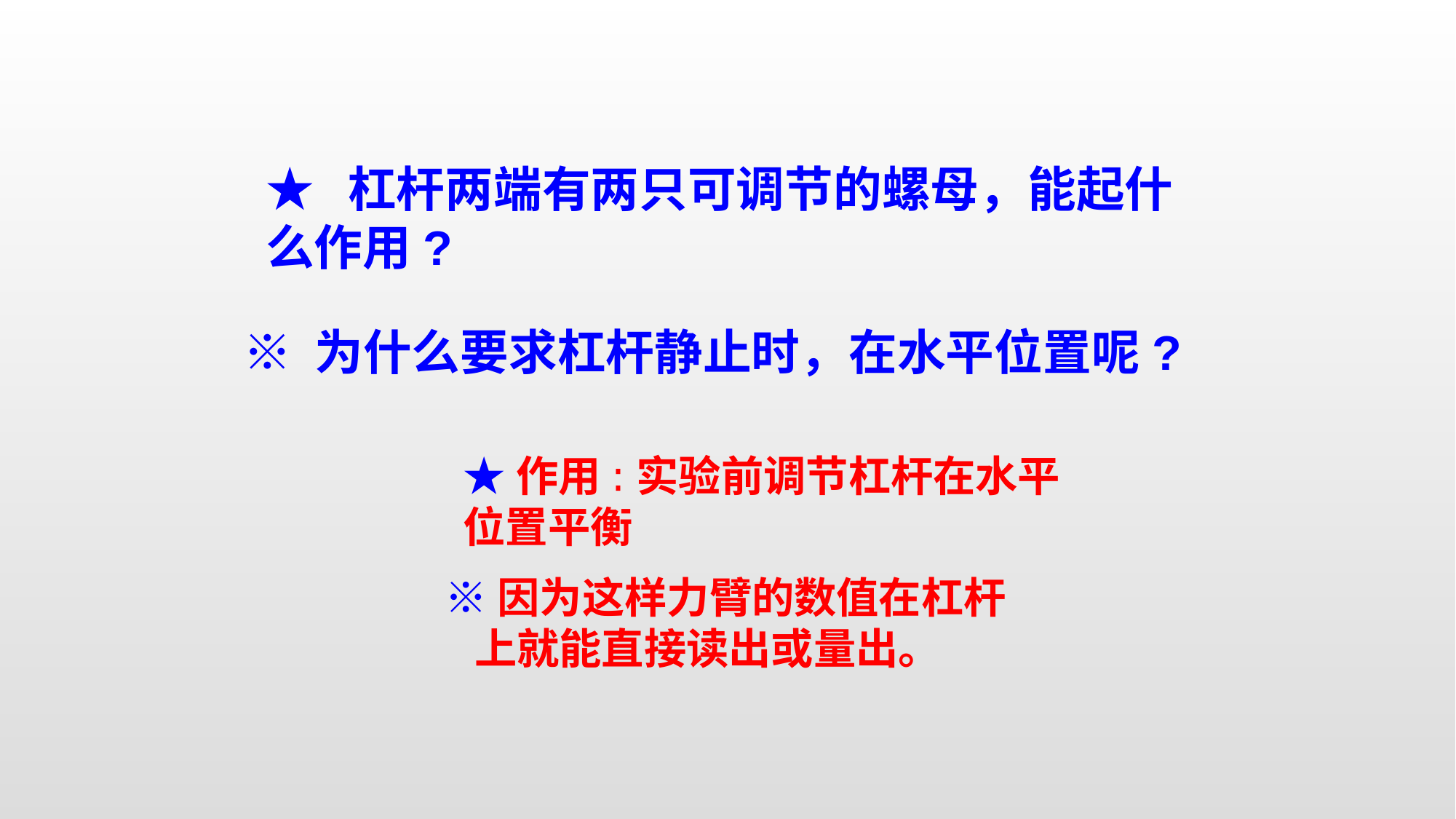

★  杠杆两端有两只可调节的螺母，能起什么作用?
※ 为什么要求杠杆静止时，在水平位置呢?
★作用:实验前调节杠杆在水平位置平衡
※因为这样力臂的数值在杠杆
  上就能直接读出或量出。